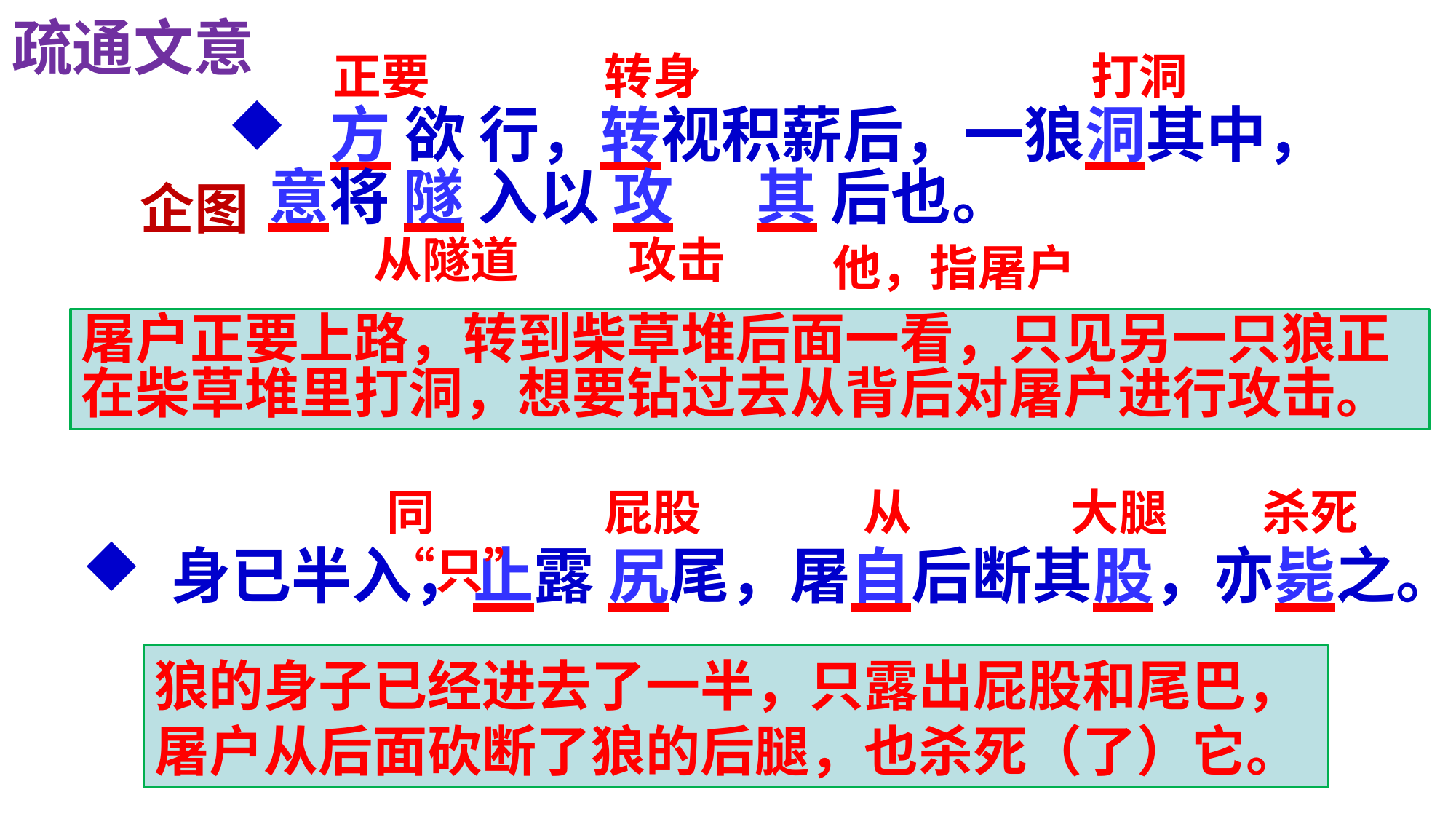

疏通文意
正要
转身
打洞
  方 欲 行，转视积薪后，一狼洞其中，意将 隧 入以 攻      其 后也。
企图
从隧道
攻击
他，指屠户
屠户正要上路，转到柴草堆后面一看，只见另一只狼正在柴草堆里打洞，想要钻过去从背后对屠户进行攻击。
同“只”
屁股
从
大腿
杀死
 身已半入，止露 尻尾，屠自后断其股，亦毙之。
狼的身子已经进去了一半，只露出屁股和尾巴，屠户从后面砍断了狼的后腿，也杀死（了）它。